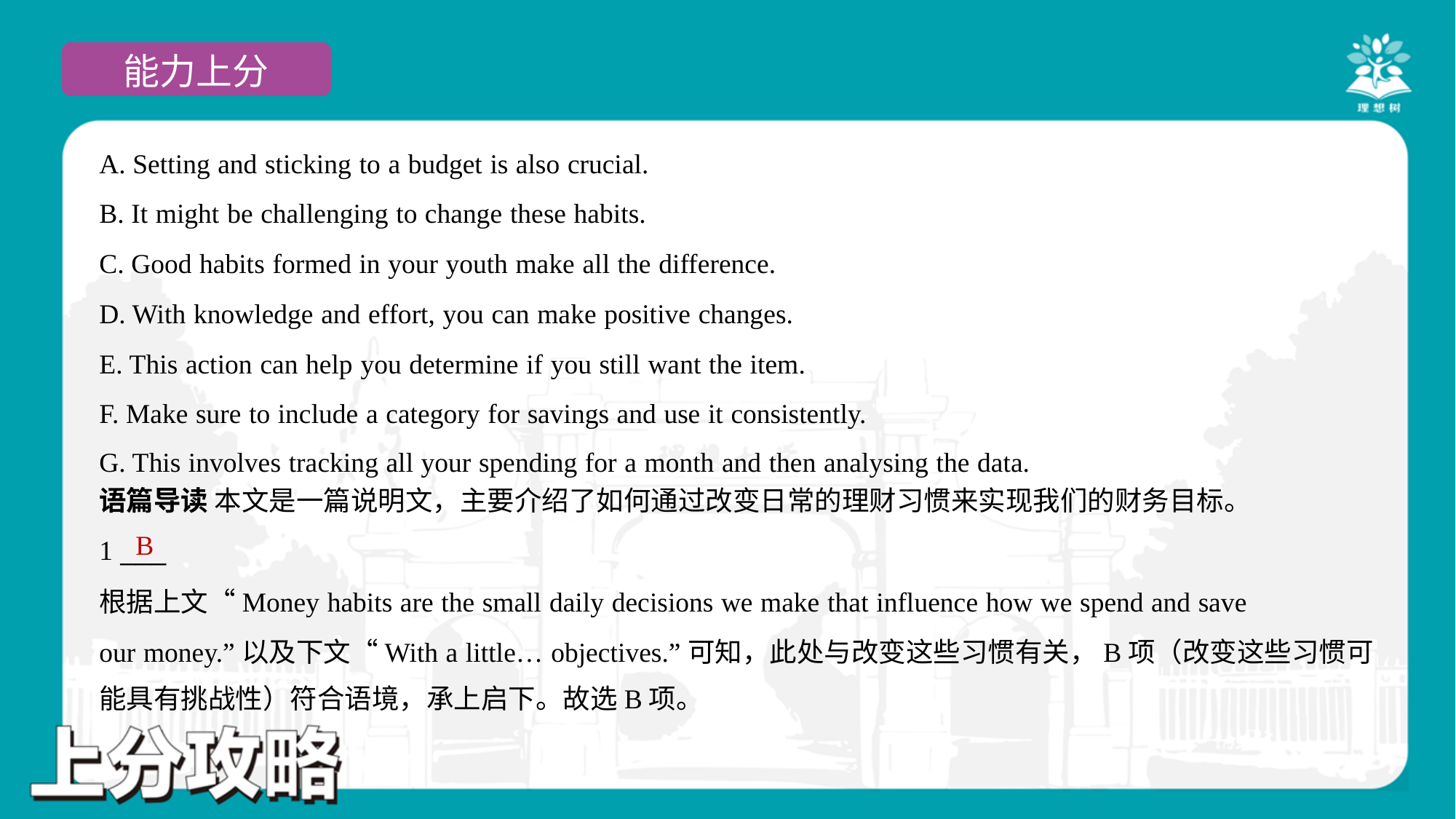

A. Setting and sticking to a budget is also crucial.
B. It might be challenging to change these habits.
C. Good habits formed in your youth make all the difference.
D. With knowledge and effort, you can make positive changes.
E. This action can help you determine if you still want the item.
F. Make sure to include a category for savings and use it consistently.
G. This involves tracking all your spending for a month and then analysing the data.#7
语篇导读 本文是一篇说明文，主要介绍了如何通过改变日常的理财习惯来实现我们的财务目标。
B
1 ___
根据上文“Money habits are the small daily decisions we make that influence how we spend and save
our money.”以及下文“With a little… objectives.”可知，此处与改变这些习惯有关，B项（改变这些习惯可
能具有挑战性）符合语境，承上启下。故选B项。